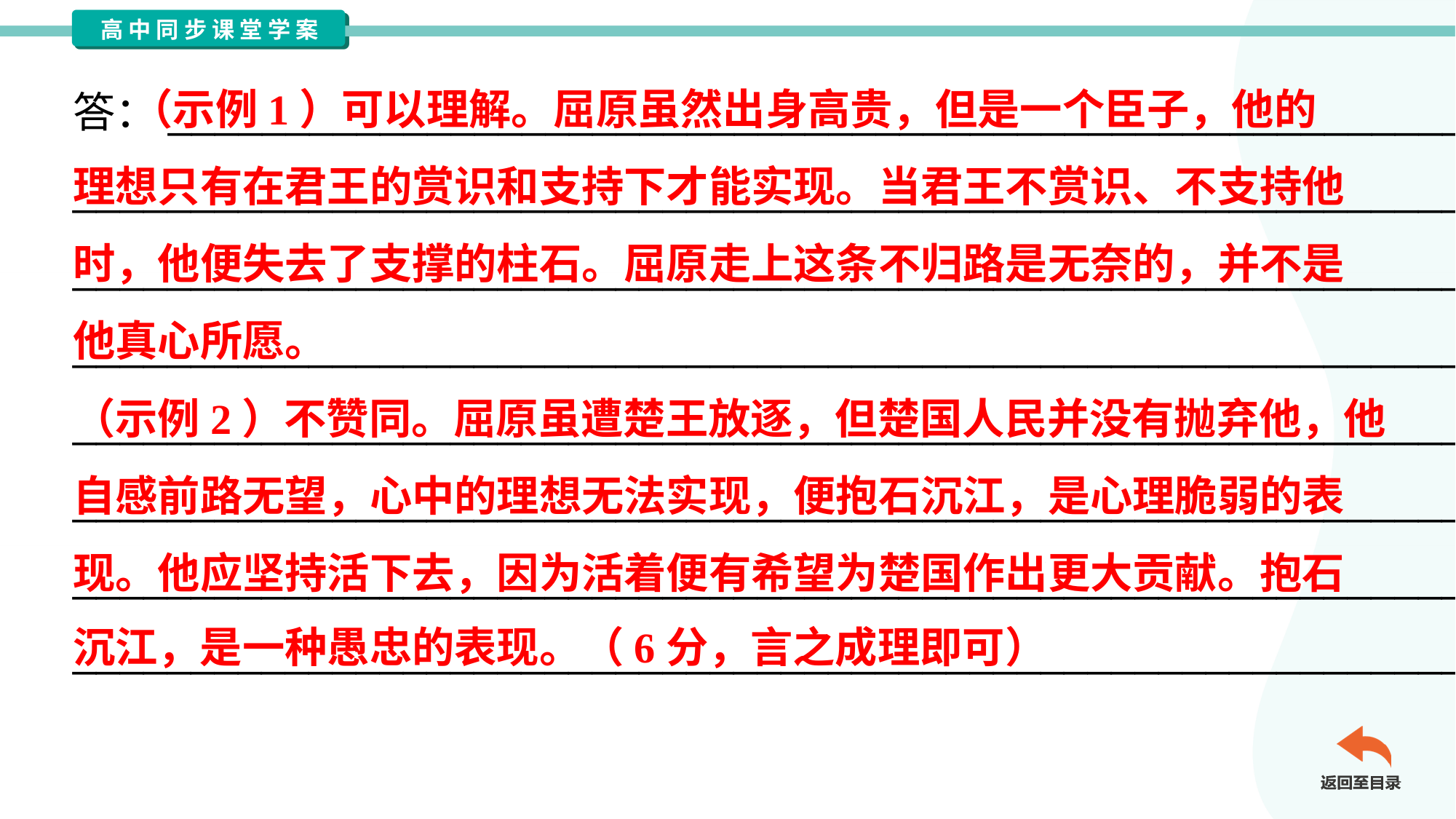

（示例1）可以理解。屈原虽然出身高贵，但是一个臣子，他的
理想只有在君王的赏识和支持下才能实现。当君王不赏识、不支持他
时，他便失去了支撑的柱石。屈原走上这条不归路是无奈的，并不是
他真心所愿。
（示例2）不赞同。屈原虽遭楚王放逐，但楚国人民并没有抛弃他，他
自感前路无望，心中的理想无法实现，便抱石沉江，是心理脆弱的表
现。他应坚持活下去，因为活着便有希望为楚国作出更大贡献。抱石
沉江，是一种愚忠的表现。（6分，言之成理即可）
答：_________________________________________________________
_____________________________________________________________
_____________________________________________________________
_____________________________________________________________
_____________________________________________________________
_____________________________________________________________
_____________________________________________________________
_____________________________________________________________